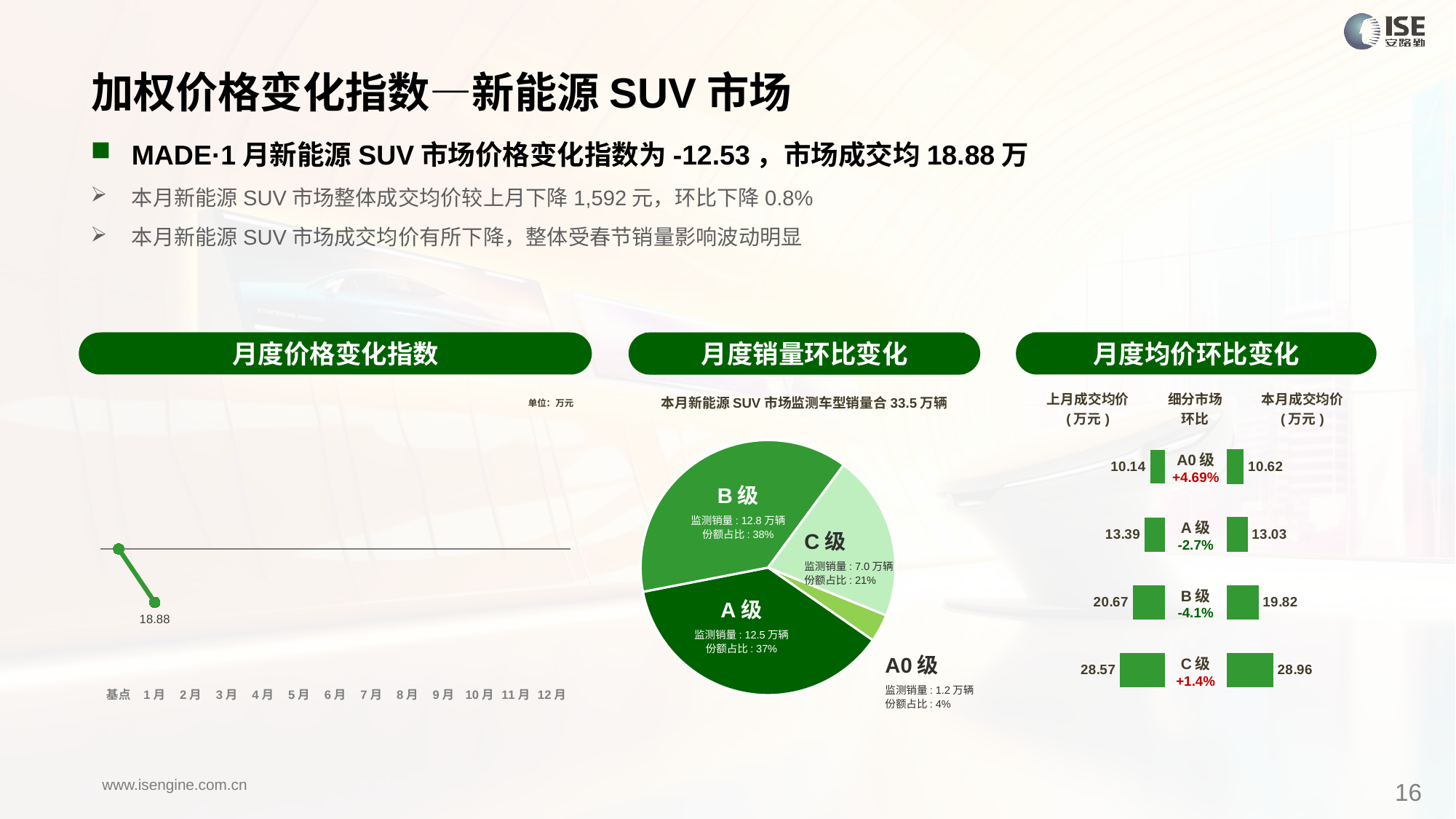

加权价格变化指数—新能源SUV市场
MADE·1月新能源SUV市场价格变化指数为-12.53，市场成交均18.88万
本月新能源SUV市场整体成交均价较上月下降1,592元，环比下降0.8%
本月新能源SUV市场成交均价有所下降，整体受春节销量影响波动明显
月度价格变化指数

月度均价环比变化

月度销量环比变化

本月新能源SUV市场监测车型销量合33.5万辆

### Chart

| Category | 细分市场 |
|---|---|
| A0级 | 11847.0000000019 |
| A级 | 124835.00000000854 |
| B级 | 127678.00000000995 |
| C级 | 70302.00000000403 |
B级
监测销量: 12.8万辆
份额占比: 38%
C级
监测销量: 7.0万辆
份额占比: 21%
A级
监测销量: 12.5万辆
份额占比: 37%
A0级
监测销量: 1.2万辆
份额占比: 4%

### Chart

| Category | Y2024 |
|---|---|
| 基点 | 0.0 |
| 1月 | -12.53 |
| 2月 | None |
| 3月 | None |
| 4月 | None |
| 5月 | None |
| 6月 | None |
| 7月 | None |
| 8月 | None |
| 9月 | None |
| 10月 | None |
| 11月 | None |
| 12月 | None |
| 上月成交均价 (万元) | 细分市场 环比 | 本月成交均价 (万元) |
| --- | --- | --- |
单位：万元
| A0级 +4.69% |
| --- |
| A级 -2.7% |
| B级 -4.1% |
| C级 +1.4% |

### Chart

| Category | 成交均价 |
|---|---|
| A0 | 10.14 |
| A | 13.39 |
| B | 20.67 |
| C | 28.57 |

### Chart

| Category | 金额 |
|---|---|
| A0 | 10.620706507976568 |
| A | 13.034802419193598 |
| B | 19.823164523253787 |
| C | 28.9596692839464 |
16